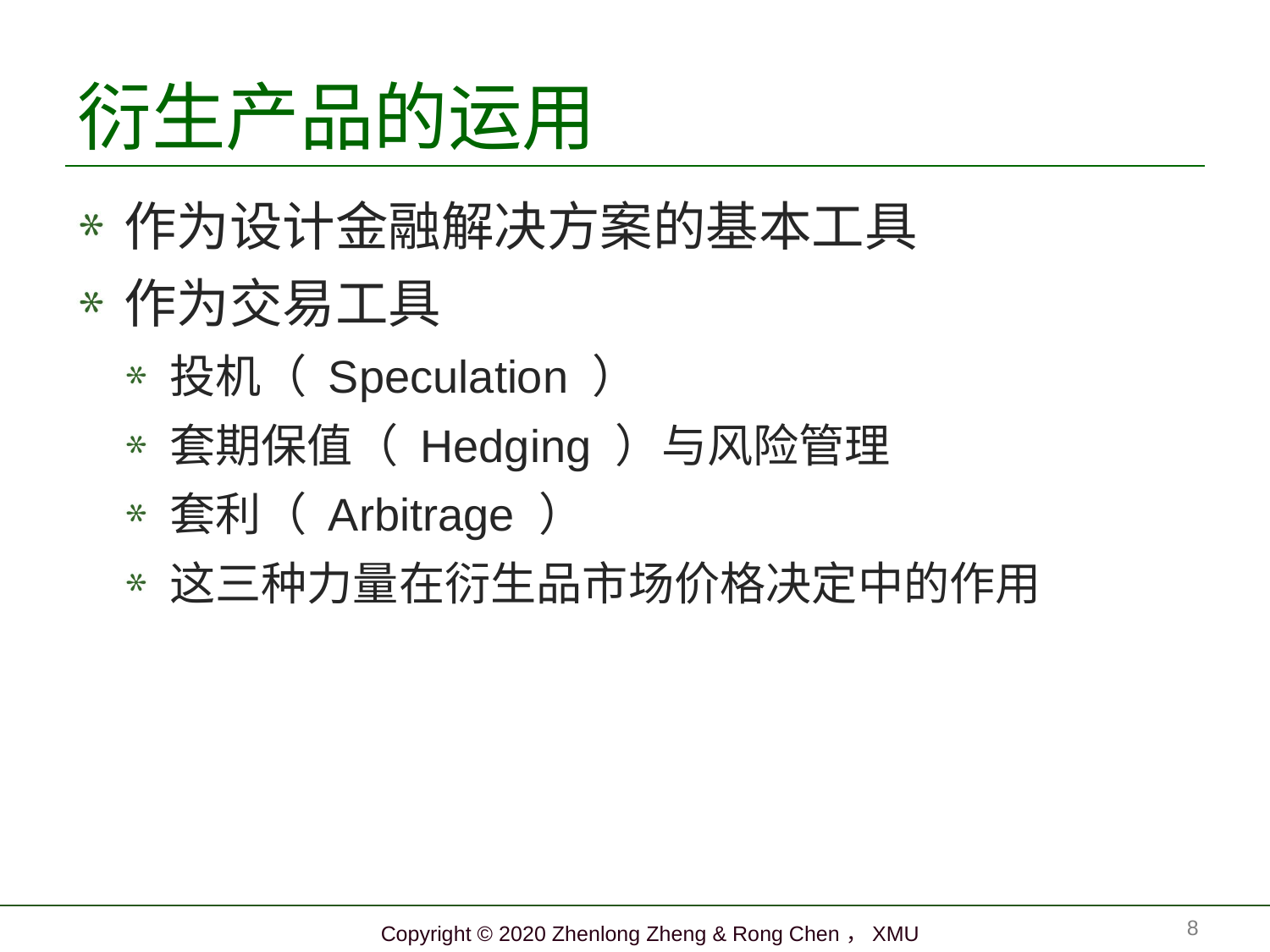

# 衍生产品的运用
作为设计金融解决方案的基本工具
作为交易工具
投机（ Speculation ）
套期保值（ Hedging ）与风险管理
套利（ Arbitrage ）
这三种力量在衍生品市场价格决定中的作用

8